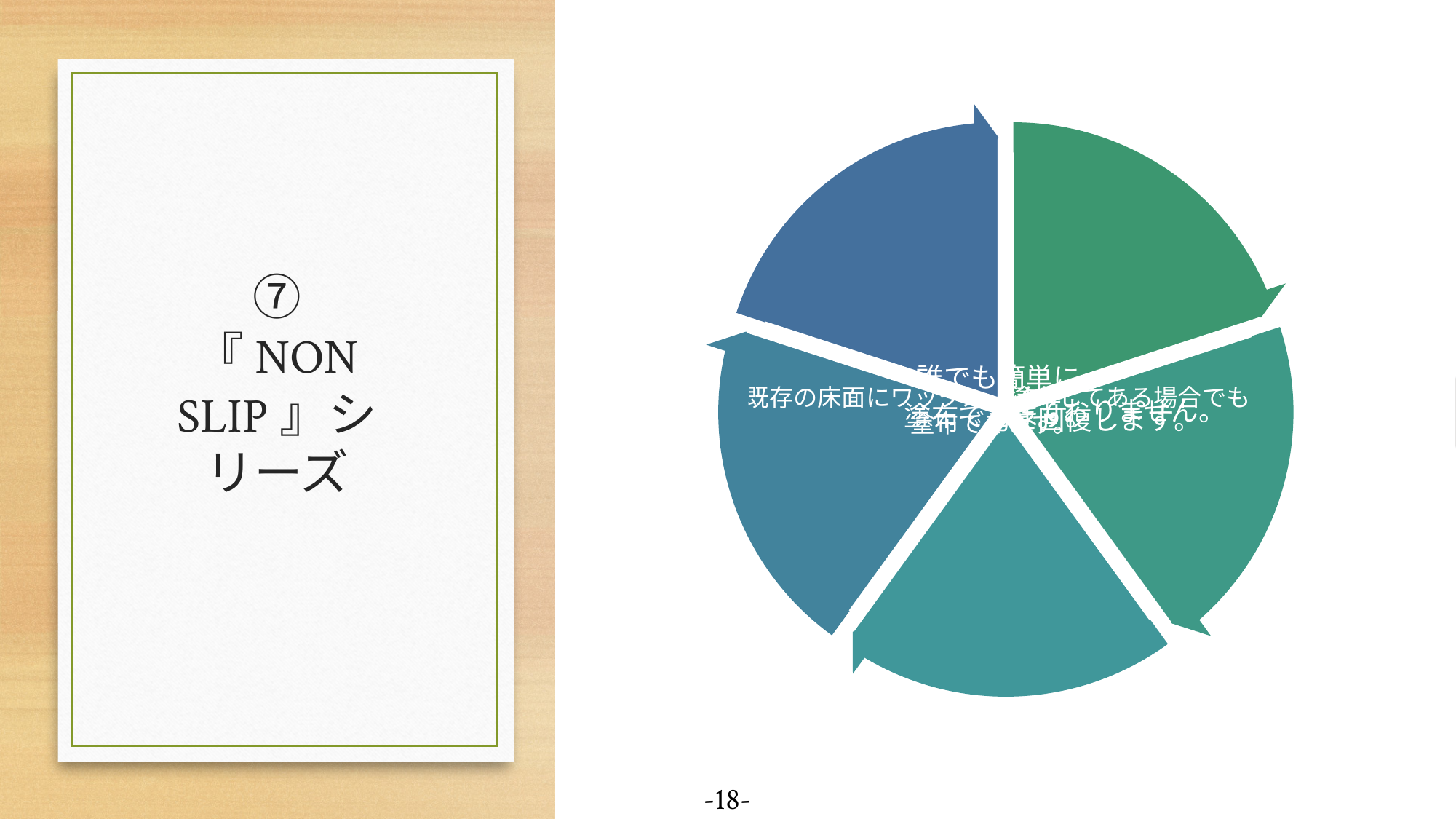

・使用禁止になったワックスではありません。
・水分を一切使用しておりません。
・グリップを劇的に回復します。
・既存の床面にワックスが塗布してある場合でも塗布できます。
誰でも簡単に
塗布できます。
# ⑦ 『NON SLIP』シリーズ
-18-